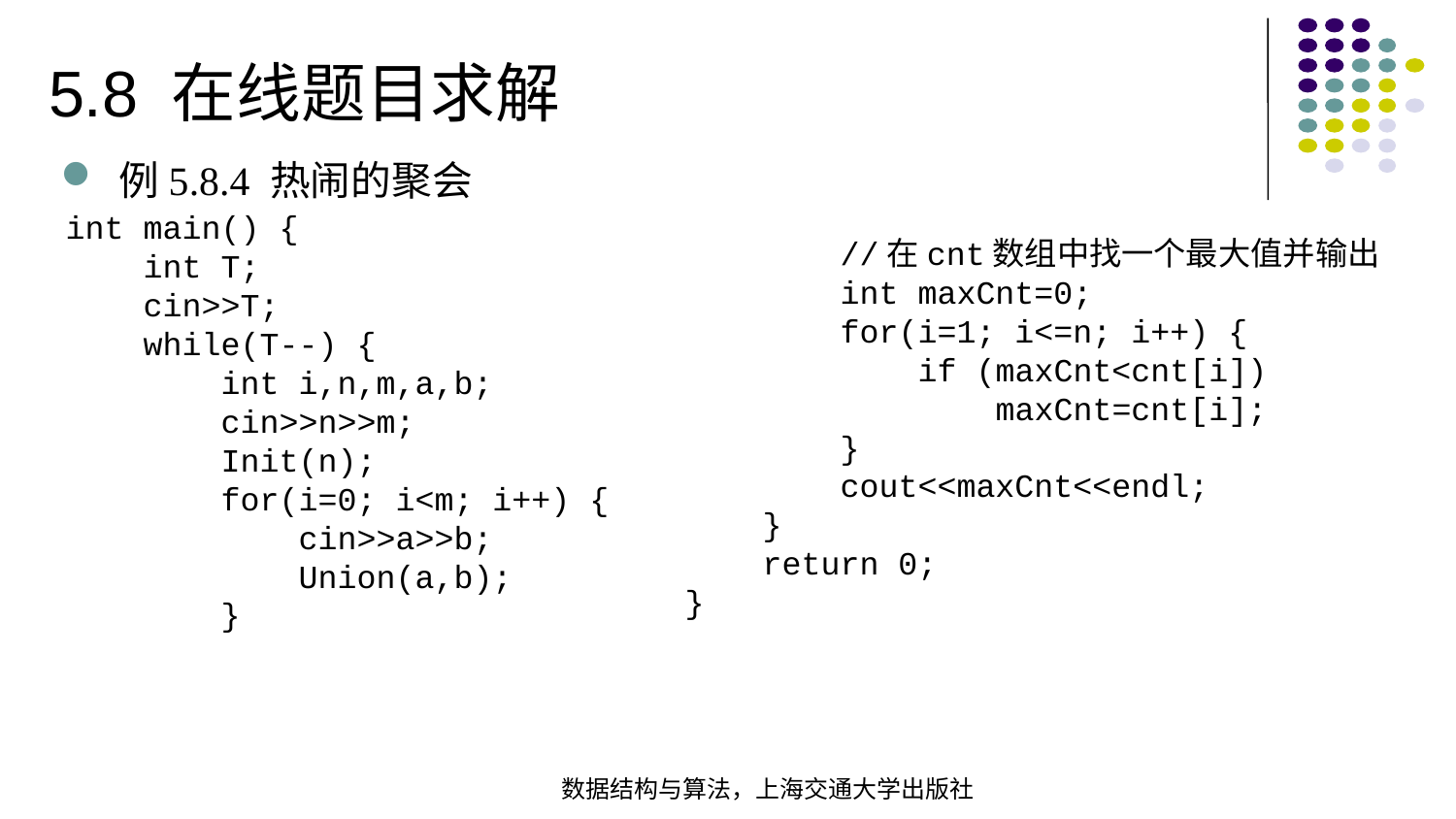

5.8 在线题目求解
例5.8.4 热闹的聚会
int main() {    int T;    cin>>T;    while(T--) {        int i,n,m,a,b;        cin>>n>>m;        Init(n);        for(i=0; i<m; i++) {            cin>>a>>b;            Union(a,b);        }
        //在cnt数组中找一个最大值并输出        int maxCnt=0;        for(i=1; i<=n; i++) {            if (maxCnt<cnt[i])                maxCnt=cnt[i];        }        cout<<maxCnt<<endl;    }    return 0;
}